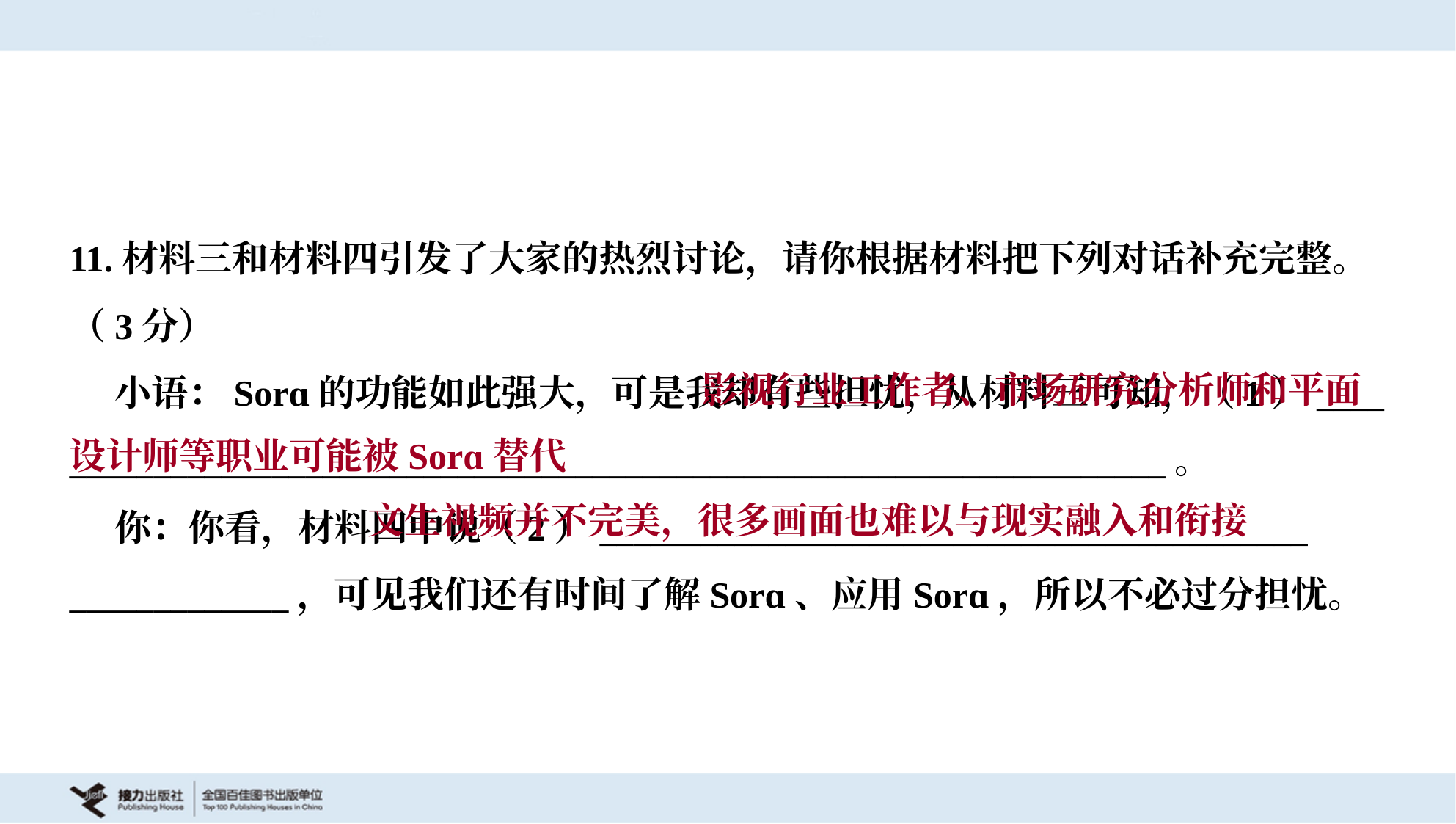

11.材料三和材料四引发了大家的热烈讨论，请你根据材料把下列对话补充完整。
（3分）
    小语：Sorɑ的功能如此强大，可是我却有些担忧，从材料三可知，（1）____
_________________________________________________________________。
    你：你看，材料四中说（2）__________________________________________
_____________，可见我们还有时间了解Sorɑ、应用Sorɑ，所以不必过分担忧。
                                                                    影视行业工作者、市场研究分析师和平面设计师等职业可能被Sorɑ替代
                               文生视频并不完美，很多画面也难以与现实融入和衔接